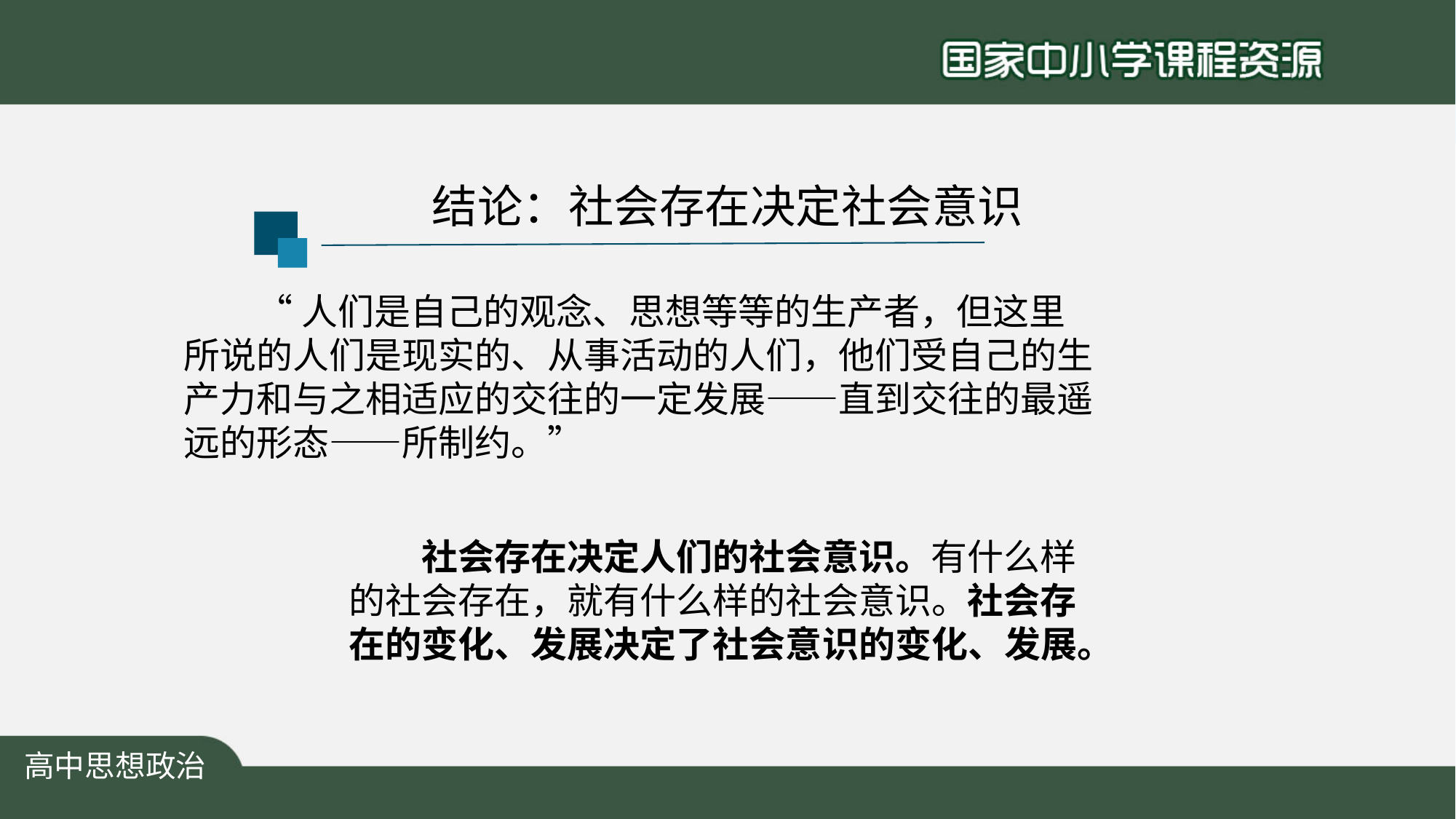

结论：社会存在决定社会意识

“人们是自己的观念、思想等等的生产者，但这里所说的人们是现实的、从事活动的人们，他们受自己的生产力和与之相适应的交往的一定发展——直到交往的最遥远的形态——所制约。”
社会存在决定人们的社会意识。有什么样的社会存在，就有什么样的社会意识。社会存在的变化、发展决定了社会意识的变化、发展。